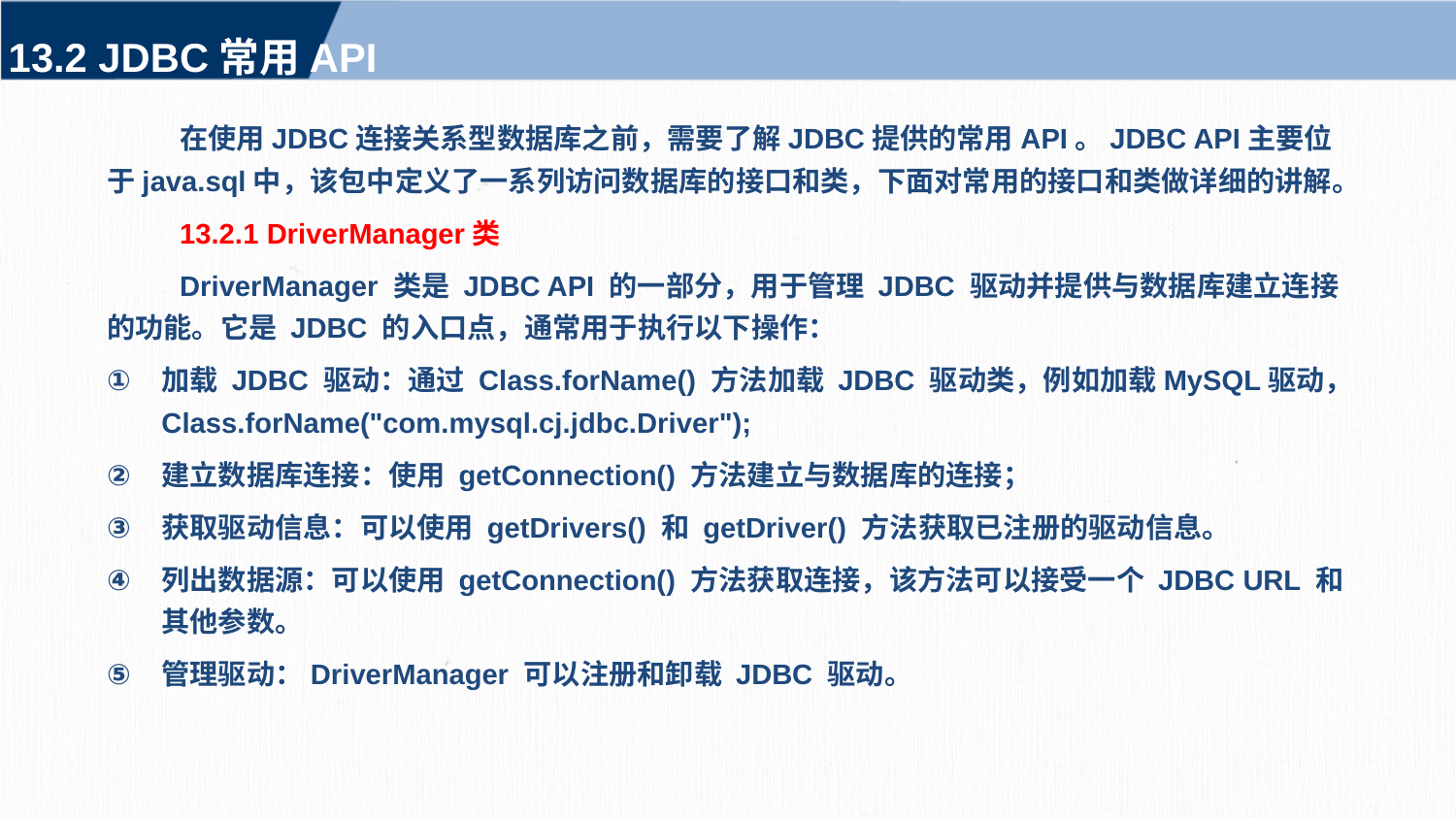

13.2 JDBC常用API

在使用JDBC连接关系型数据库之前，需要了解JDBC提供的常用API。JDBC API主要位于java.sql中，该包中定义了一系列访问数据库的接口和类，下面对常用的接口和类做详细的讲解。
13.2.1 DriverManager类
DriverManager 类是 JDBC API 的一部分，用于管理 JDBC 驱动并提供与数据库建立连接的功能。它是 JDBC 的入口点，通常用于执行以下操作：
加载 JDBC 驱动：通过 Class.forName() 方法加载 JDBC 驱动类，例如加载MySQL驱动，Class.forName("com.mysql.cj.jdbc.Driver");
建立数据库连接：使用 getConnection() 方法建立与数据库的连接；
获取驱动信息：可以使用 getDrivers() 和 getDriver() 方法获取已注册的驱动信息。
列出数据源：可以使用 getConnection() 方法获取连接，该方法可以接受一个 JDBC URL 和其他参数。
管理驱动：DriverManager 可以注册和卸载 JDBC 驱动。